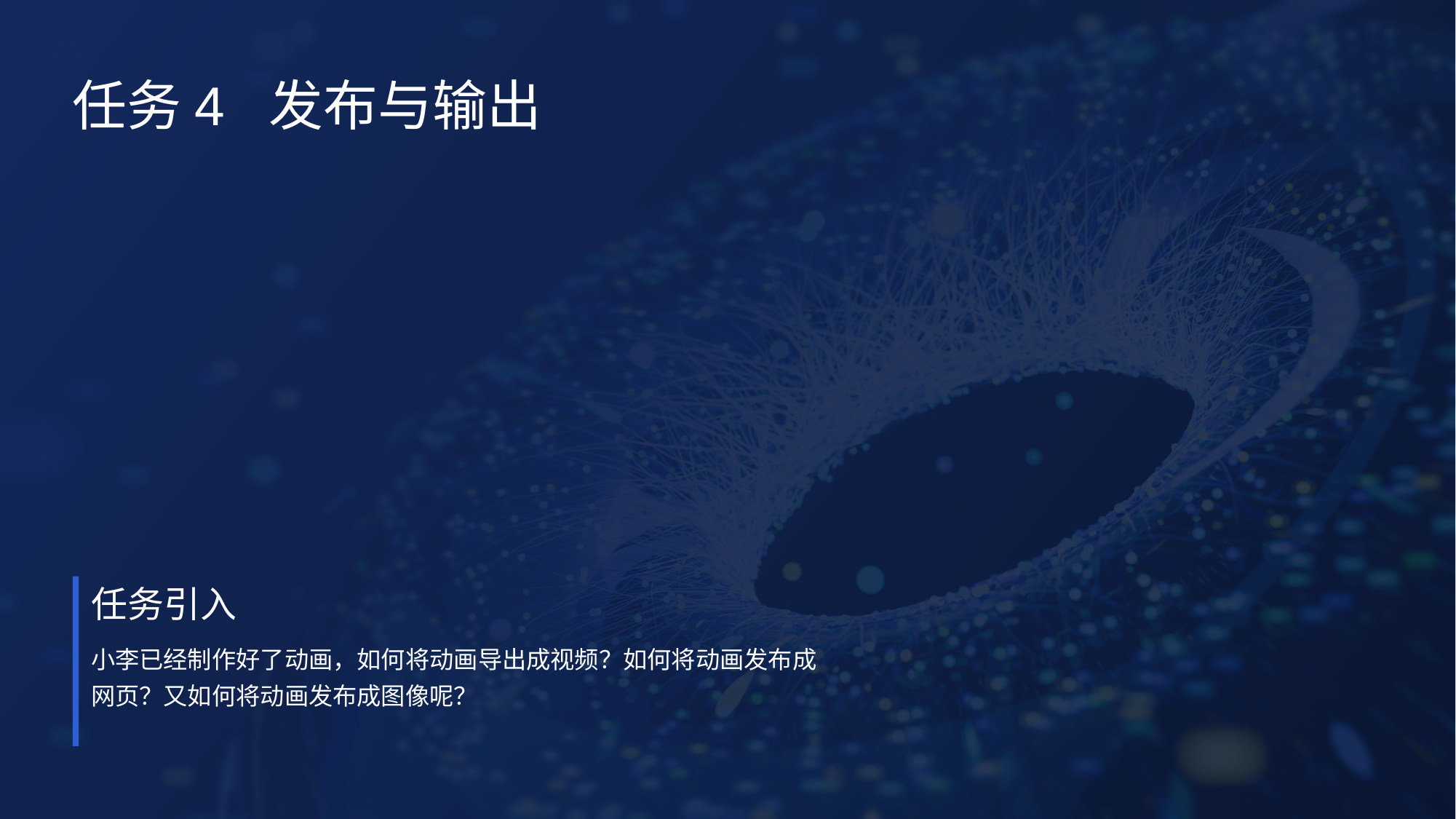

任务4  发布与输出

任务引入
小李已经制作好了动画，如何将动画导出成视频？如何将动画发布成网页？又如何将动画发布成图像呢？